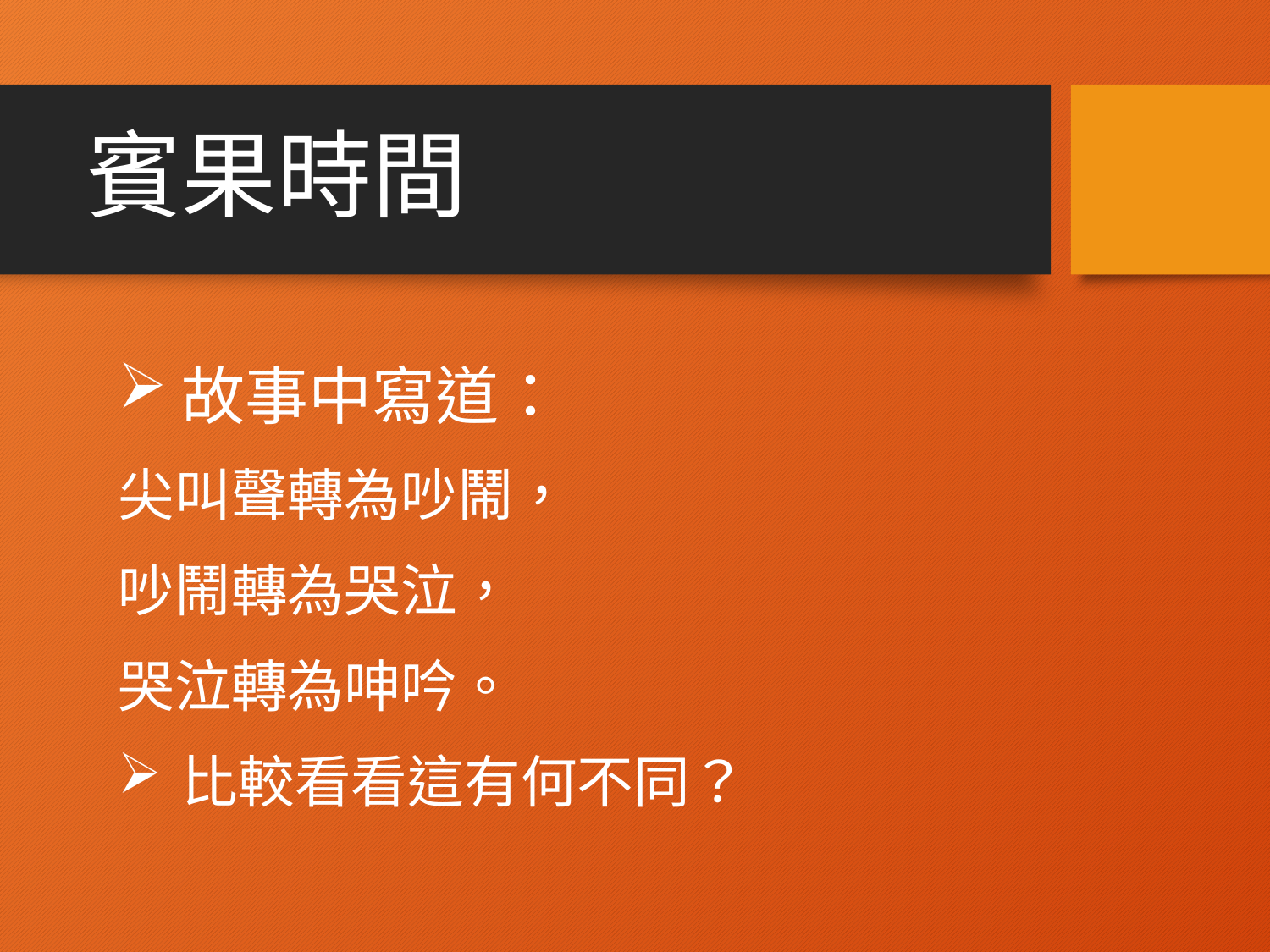

# 賓果時間
故事中寫道：
尖叫聲轉為吵鬧，
吵鬧轉為哭泣，
哭泣轉為呻吟。
比較看看這有何不同？